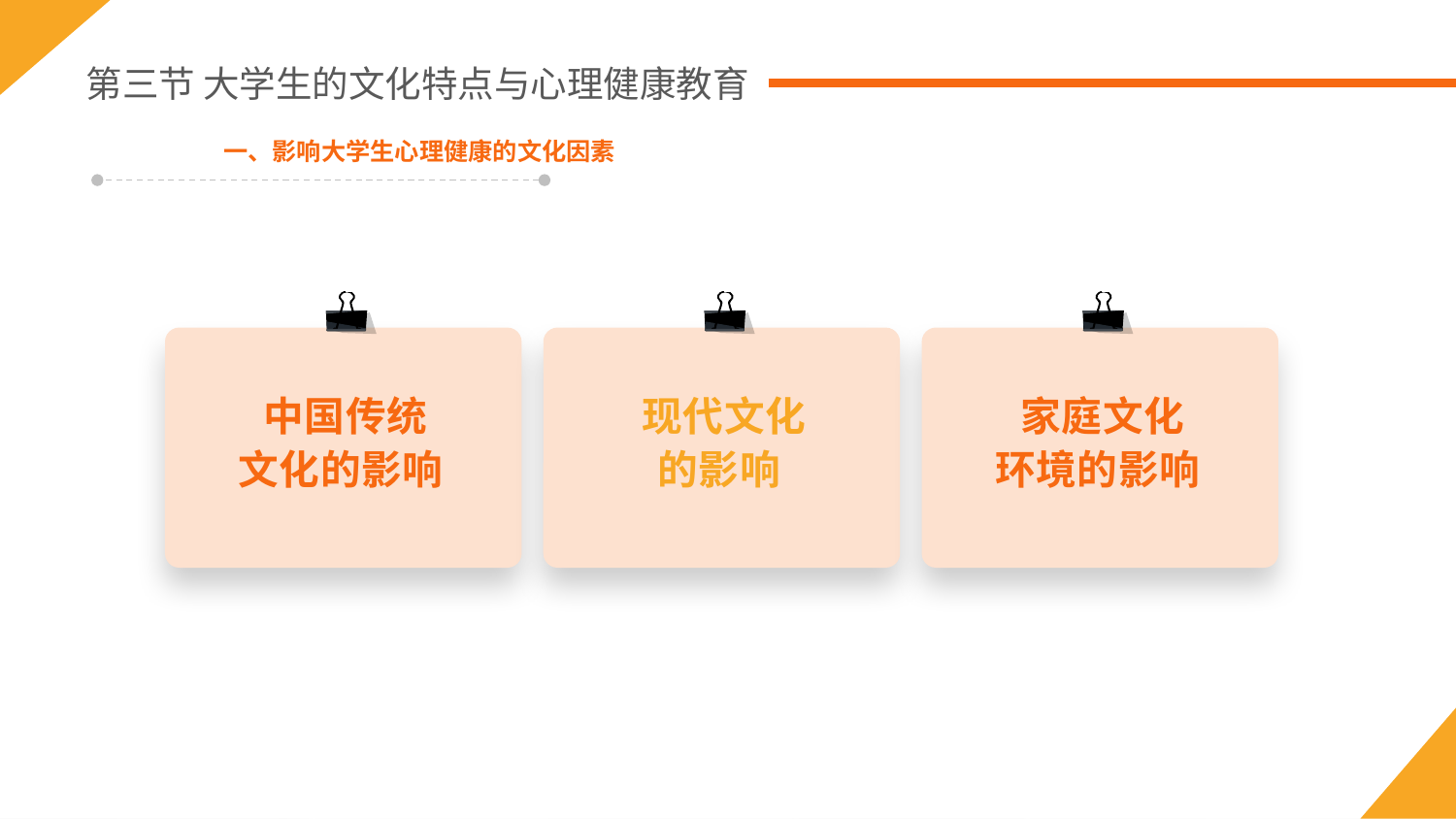

第三节 大学生的文化特点与心理健康教育
一、影响大学生心理健康的文化因素

中国传统
文化的影响
现代文化
的影响
家庭文化
环境的影响